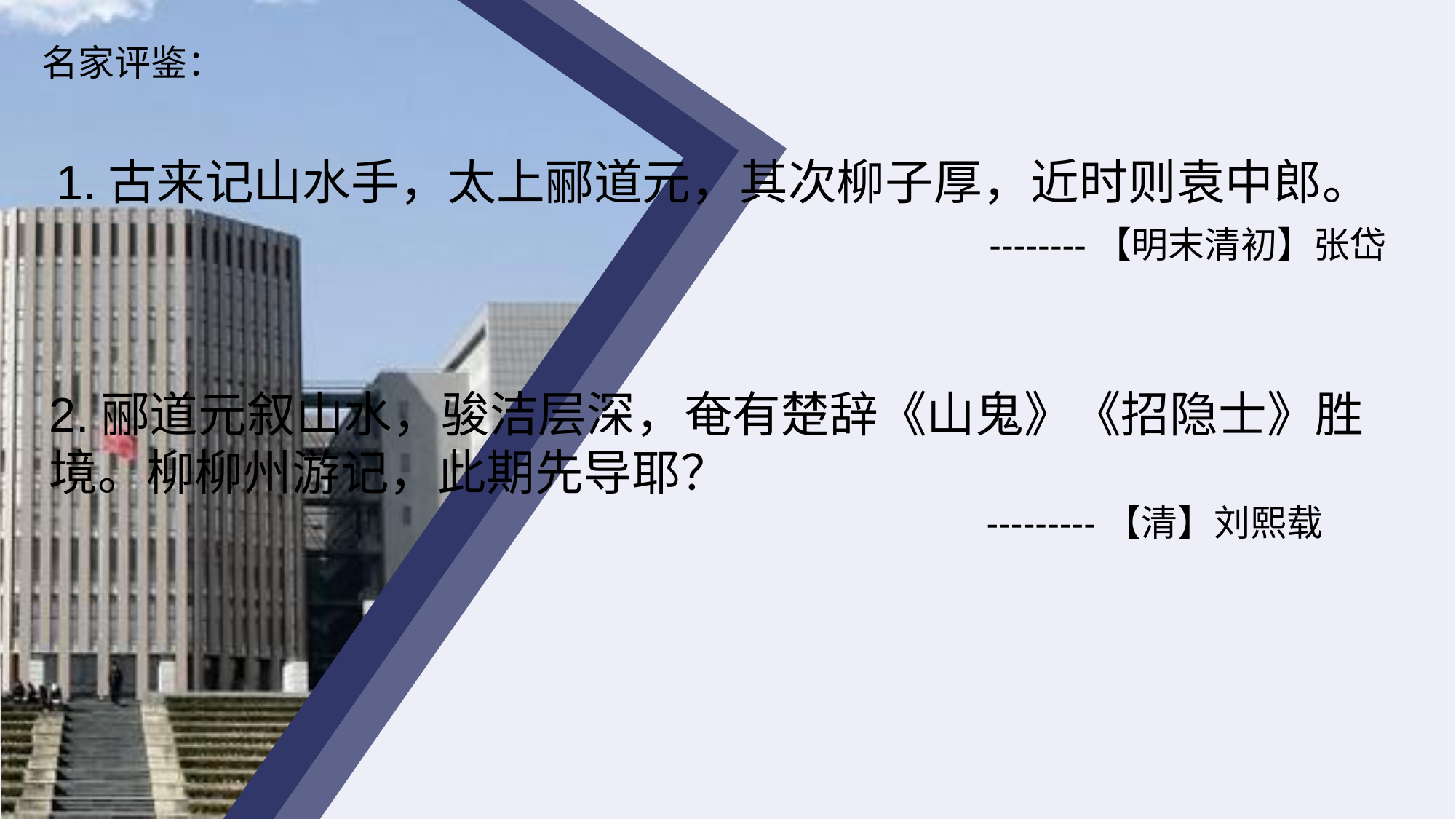

名家评鉴：
1.古来记山水手，太上郦道元，其次柳子厚，近时则袁中郎。
                                                                       --------【明末清初】张岱
2.郦道元叙山水，骏洁层深，奄有楚辞《山鬼》《招隐士》胜境。柳柳州游记，此期先导耶？
                                                                                            ---------【清】刘熙载